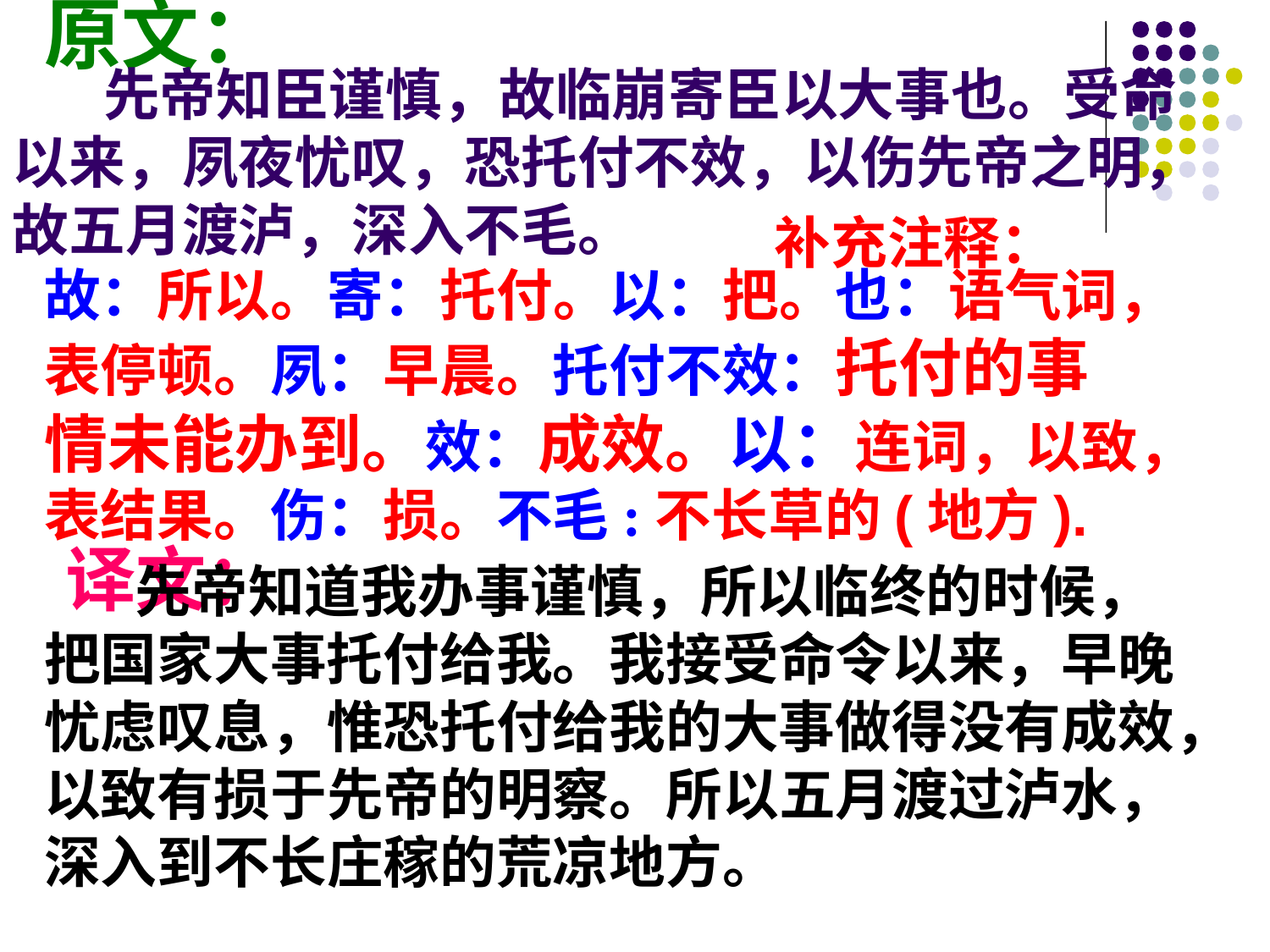

原文：
      先帝知臣谨慎，故临崩寄臣以大事也。受命以来，夙夜忧叹，恐托付不效，以伤先帝之明，故五月渡泸，深入不毛。
补充注释：
故：所以。寄：托付。以：把。也：语气词，表停顿。夙：早晨。托付不效：托付的事情未能办到。效：成效。以：连词，以致，表结果。伤：损。不毛:不长草的(地方).
译文：
      先帝知道我办事谨慎，所以临终的时候，把国家大事托付给我。我接受命令以来，早晚忧虑叹息，惟恐托付给我的大事做得没有成效，以致有损于先帝的明察。所以五月渡过泸水，深入到不长庄稼的荒凉地方。